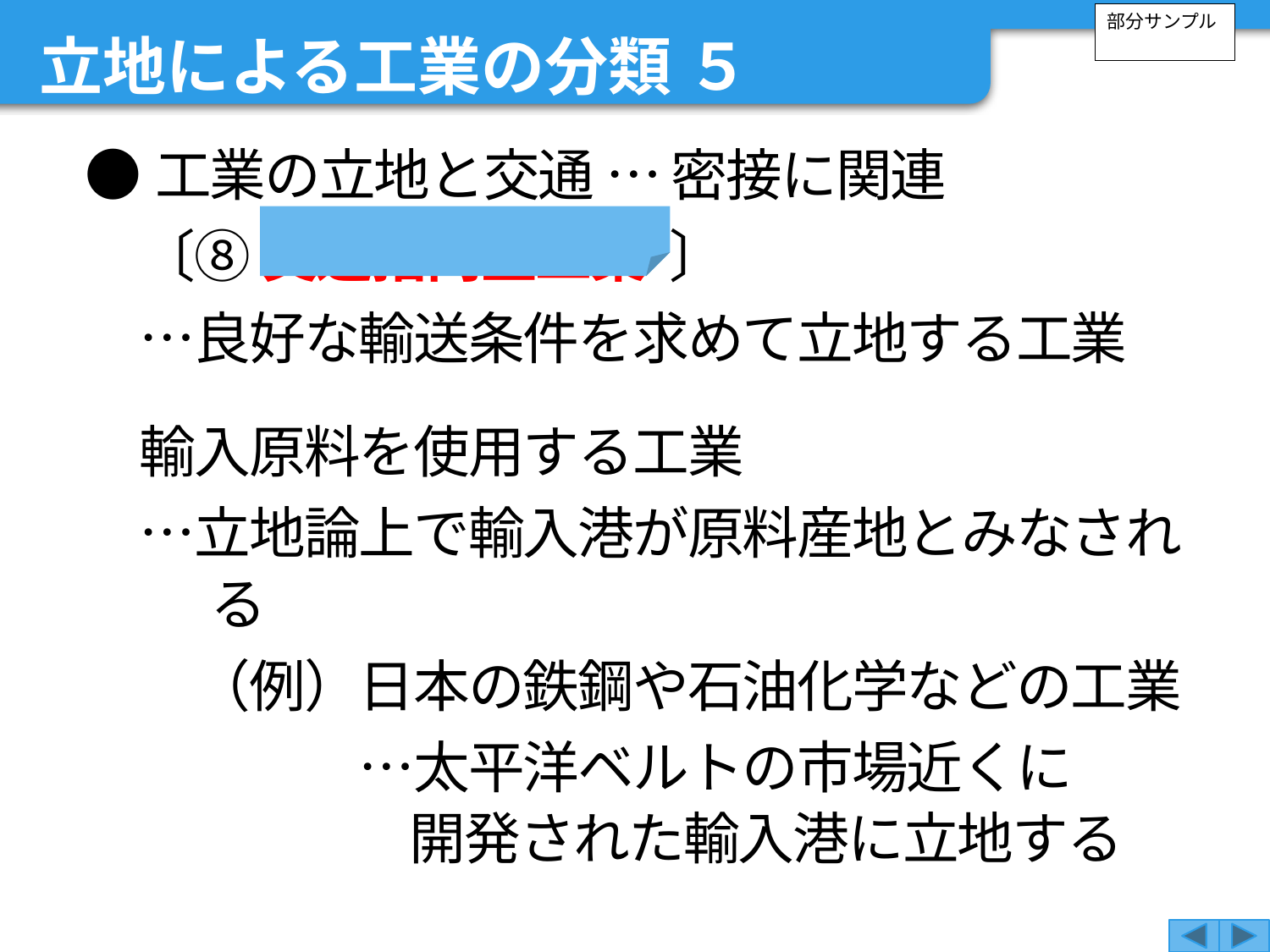

立地による工業の分類 ５
部分サンプル
●工業の立地と交通 … 密接に関連
　〔⑧ 交通指向型工業  〕
　…良好な輸送条件を求めて立地する工業
　輸入原料を使用する工業
　…立地論上で輸入港が原料産地とみなされる
　　（例）日本の鉄鋼や石油化学などの工業
　　　　　…太平洋ベルトの市場近くに
開発された輸入港に立地する